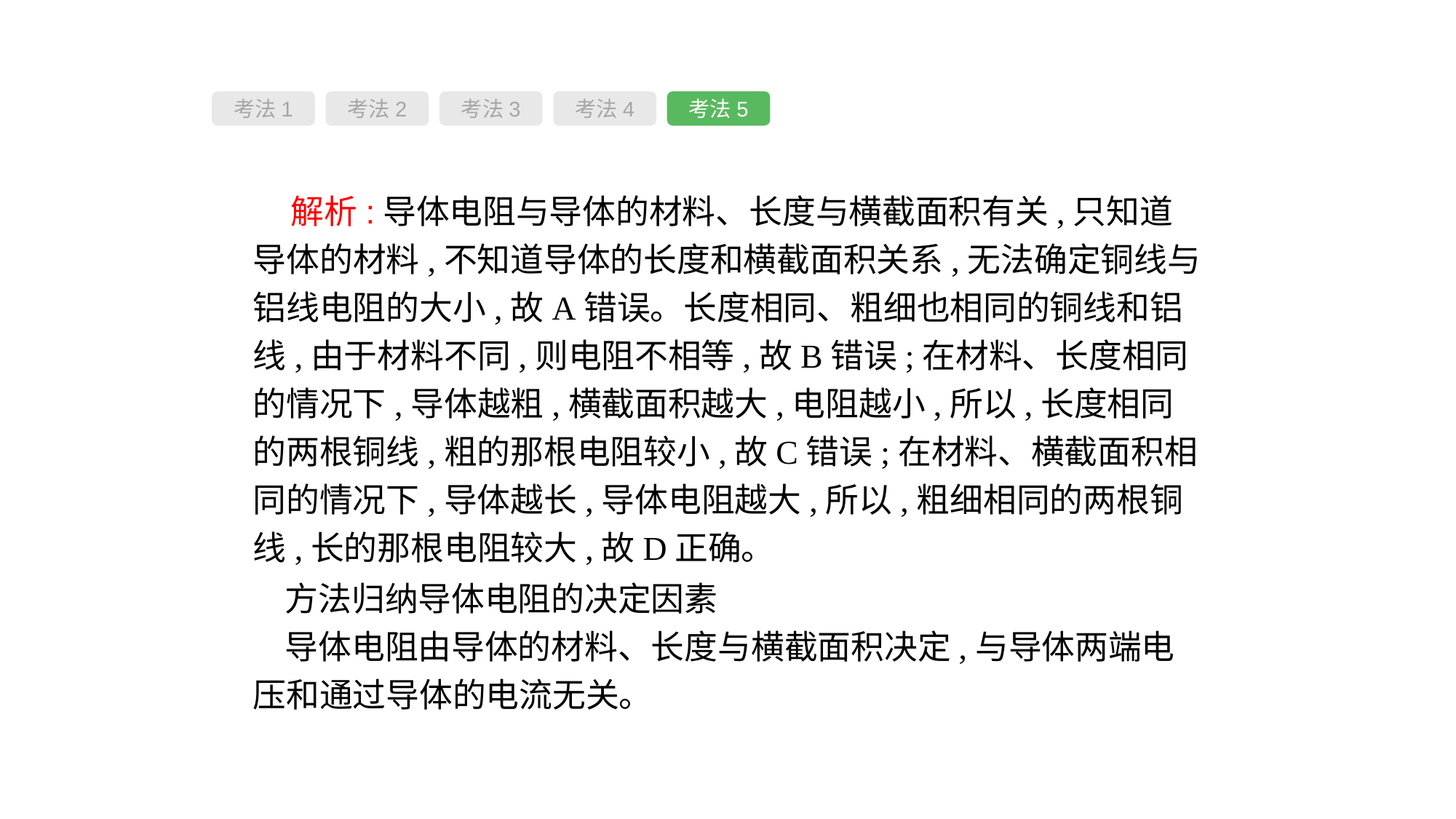

考法1
考法2
考法3
考法4
考法5
    解析:导体电阻与导体的材料、长度与横截面积有关,只知道导体的材料,不知道导体的长度和横截面积关系,无法确定铜线与铝线电阻的大小,故A错误。长度相同、粗细也相同的铜线和铝线,由于材料不同,则电阻不相等,故B错误;在材料、长度相同的情况下,导体越粗,横截面积越大,电阻越小,所以,长度相同的两根铜线,粗的那根电阻较小,故C错误;在材料、横截面积相同的情况下,导体越长,导体电阻越大,所以,粗细相同的两根铜线,长的那根电阻较大,故D正确。
方法归纳导体电阻的决定因素
导体电阻由导体的材料、长度与横截面积决定,与导体两端电压和通过导体的电流无关。